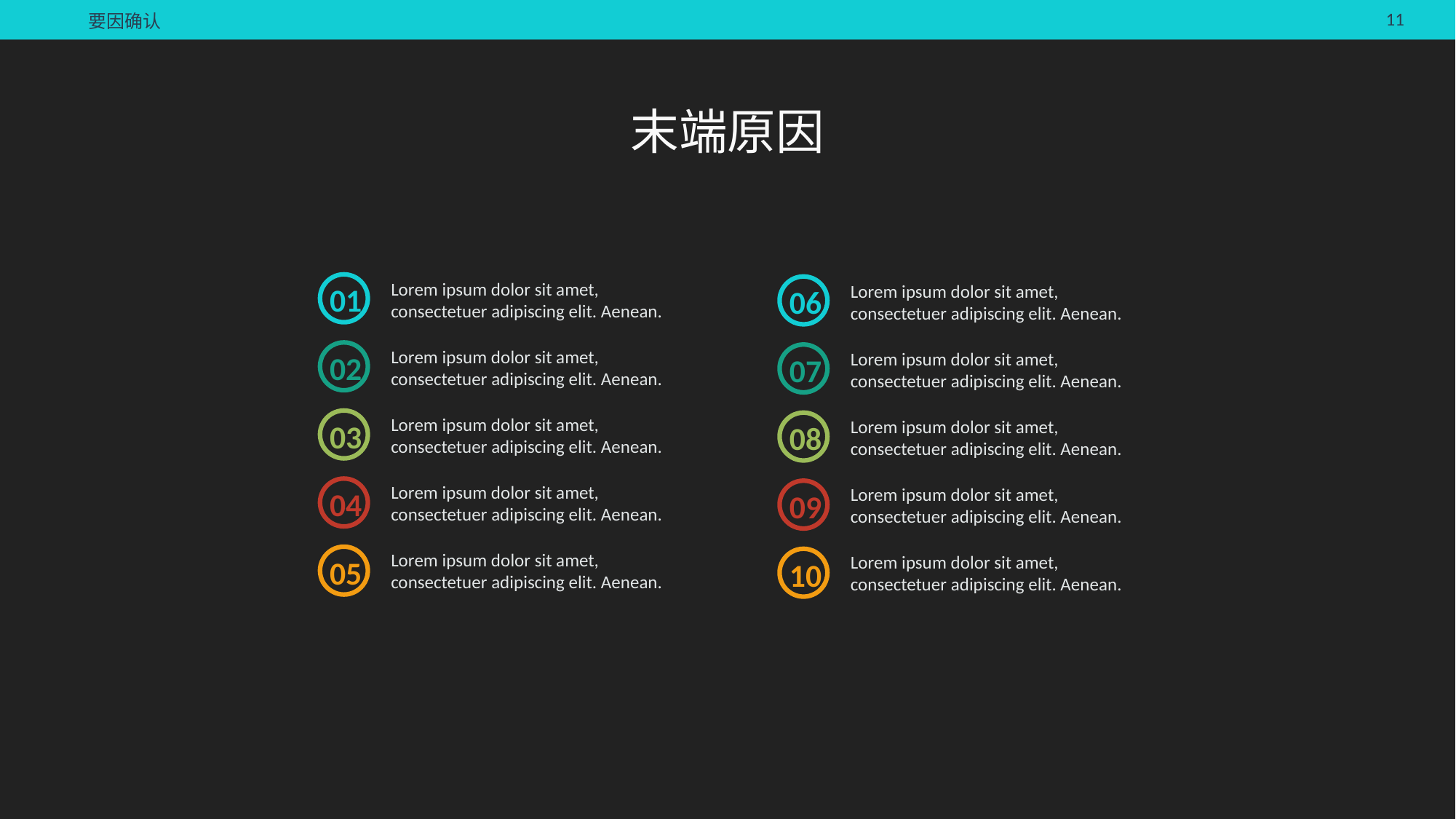

要因确认
末端原因
Lorem ipsum dolor sit amet, consectetuer adipiscing elit. Aenean.
Lorem ipsum dolor sit amet, consectetuer adipiscing elit. Aenean.

01

06
Lorem ipsum dolor sit amet, consectetuer adipiscing elit. Aenean.
Lorem ipsum dolor sit amet, consectetuer adipiscing elit. Aenean.

02

07
Lorem ipsum dolor sit amet, consectetuer adipiscing elit. Aenean.
Lorem ipsum dolor sit amet, consectetuer adipiscing elit. Aenean.

03

08
Lorem ipsum dolor sit amet, consectetuer adipiscing elit. Aenean.
Lorem ipsum dolor sit amet, consectetuer adipiscing elit. Aenean.

04

09
Lorem ipsum dolor sit amet, consectetuer adipiscing elit. Aenean.
Lorem ipsum dolor sit amet, consectetuer adipiscing elit. Aenean.

05

10